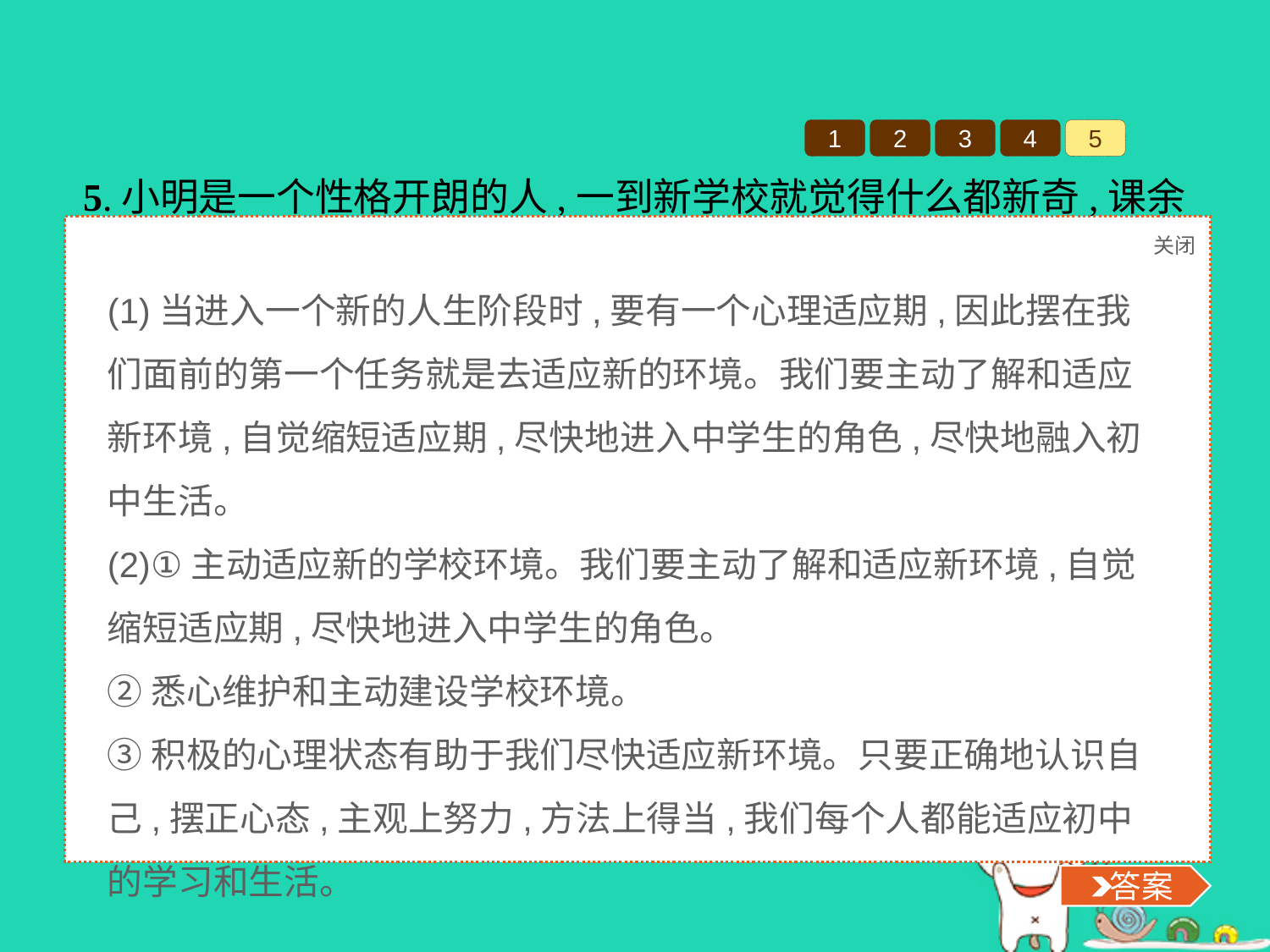

1
2
3
4
5
5.小明是一个性格开朗的人,一到新学校就觉得什么都新奇,课余时间在校园里东瞧瞧、西逛逛,很快就熟悉了学校的环境;小明很善于交朋友,对班上的同学,不管他是否认识,都主动上前打招呼:你叫什么名字?小学在哪儿读书?家是哪儿的?多大了?愿意与我交个朋友吗?……简直就是一个打开了的话匣子。他才到新学校不到一个星期,就交了很多朋友,大家也很喜欢他。
(1)上述材料对你有什么启示?
(2)你准备通过什么方式更快地适应初中学校这一新的环境?

关闭
  答案

(1)当进入一个新的人生阶段时,要有一个心理适应期,因此摆在我们面前的第一个任务就是去适应新的环境。我们要主动了解和适应新环境,自觉缩短适应期,尽快地进入中学生的角色,尽快地融入初中生活。
(2)①主动适应新的学校环境。我们要主动了解和适应新环境,自觉缩短适应期,尽快地进入中学生的角色。
②悉心维护和主动建设学校环境。
③积极的心理状态有助于我们尽快适应新环境。只要正确地认识自己,摆正心态,主观上努力,方法上得当,我们每个人都能适应初中的学习和生活。
  答案